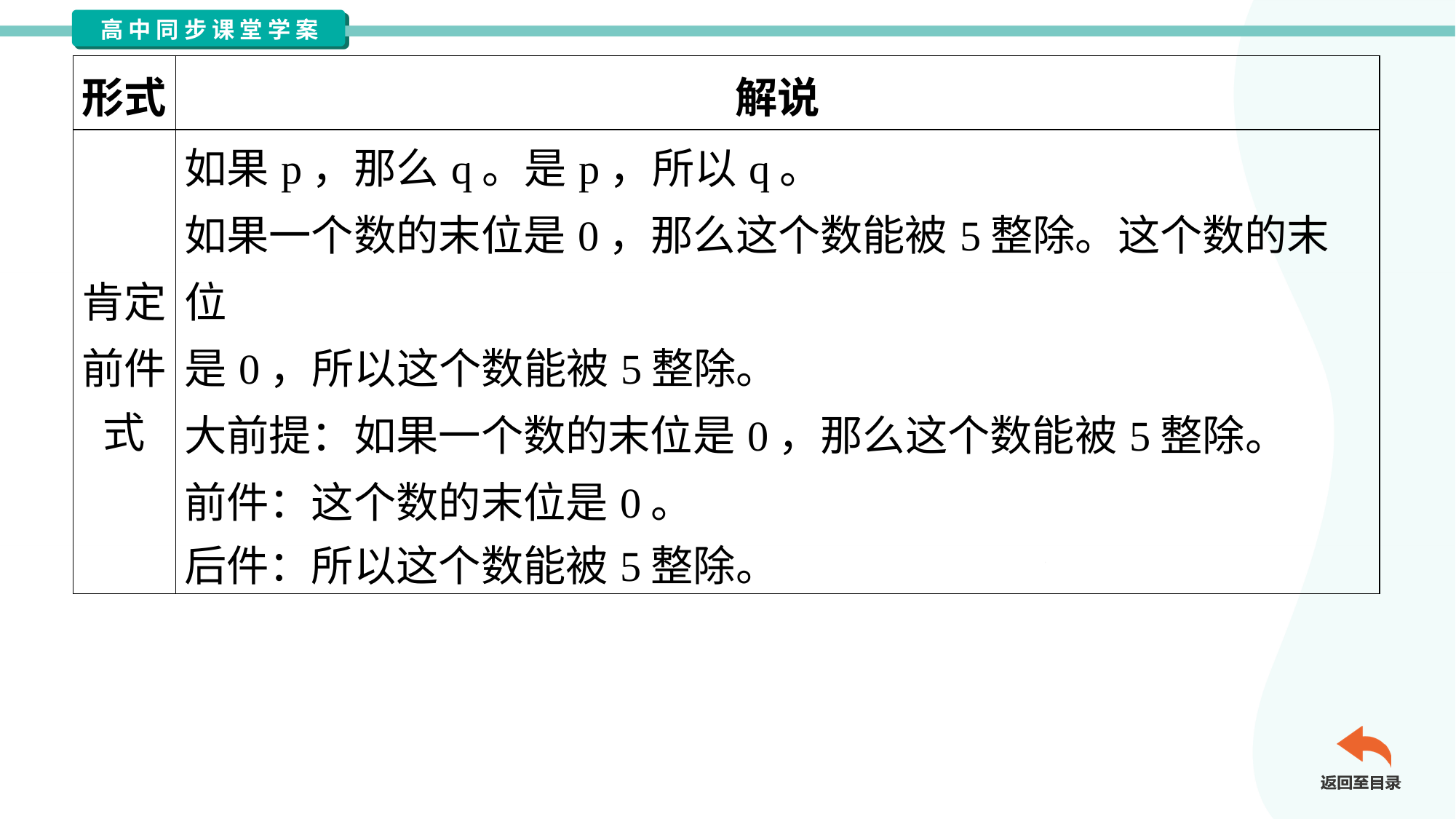

| 形式 | 解说 |
| --- | --- |
| 肯定 前件 式 | 如果p，那么q。是p，所以q。 如果一个数的末位是0，那么这个数能被5整除。这个数的末位 是0，所以这个数能被5整除。 大前提：如果一个数的末位是0，那么这个数能被5整除。 前件：这个数的末位是0。 后件：所以这个数能被5整除。 |